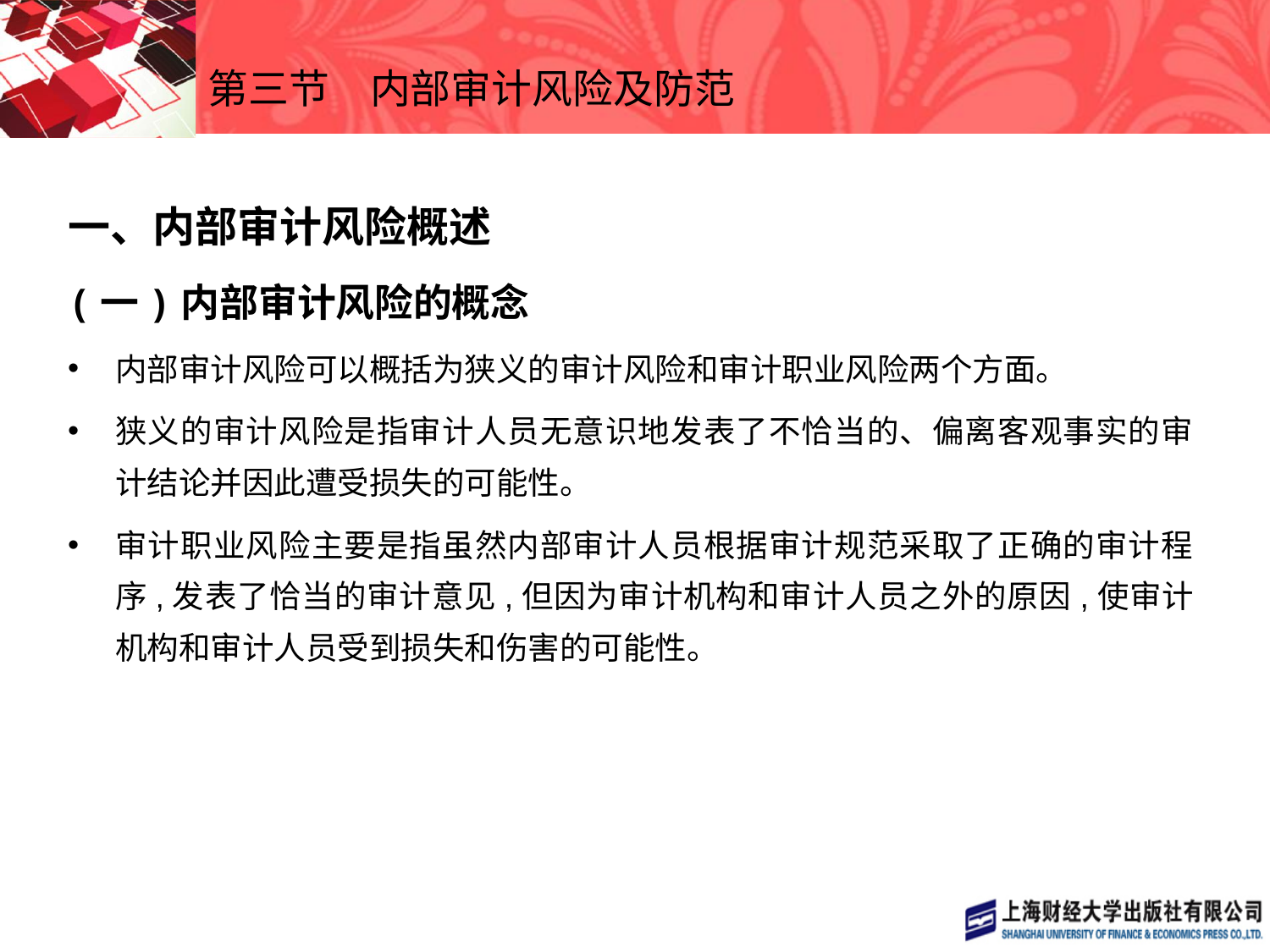

# 第三节　内部审计风险及防范
一、内部审计风险概述
(一)内部审计风险的概念
内部审计风险可以概括为狭义的审计风险和审计职业风险两个方面。
狭义的审计风险是指审计人员无意识地发表了不恰当的、偏离客观事实的审计结论并因此遭受损失的可能性。
审计职业风险主要是指虽然内部审计人员根据审计规范采取了正确的审计程序,发表了恰当的审计意见,但因为审计机构和审计人员之外的原因,使审计机构和审计人员受到损失和伤害的可能性。